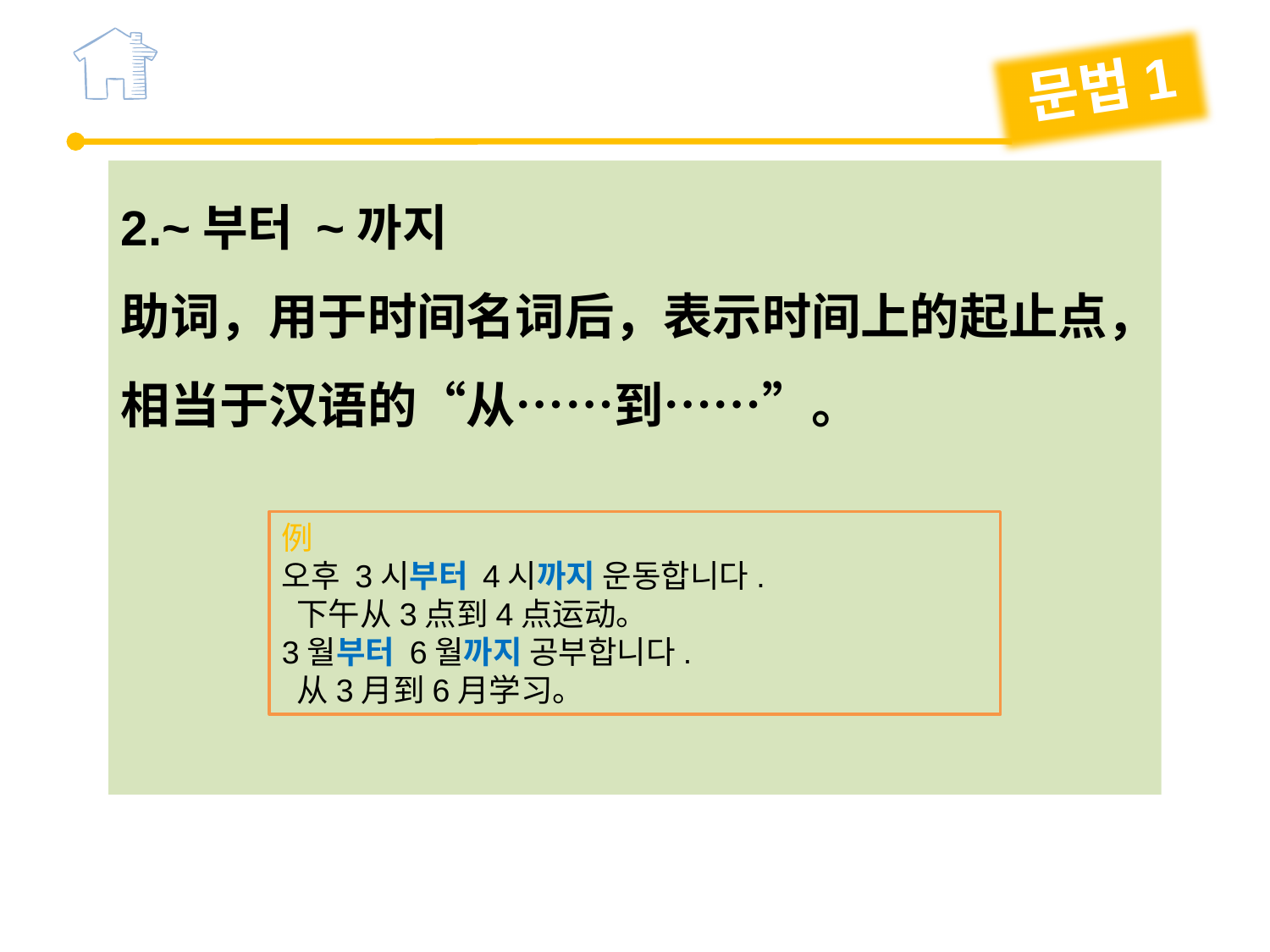

문법1
2.~부터 ~까지
助词，用于时间名词后，表示时间上的起止点，相当于汉语的“从……到……”。

例
오후 3시부터 4시까지 운동합니다.
 下午从3点到4点运动。
3월부터 6월까지 공부합니다.
 从3月到6月学习。